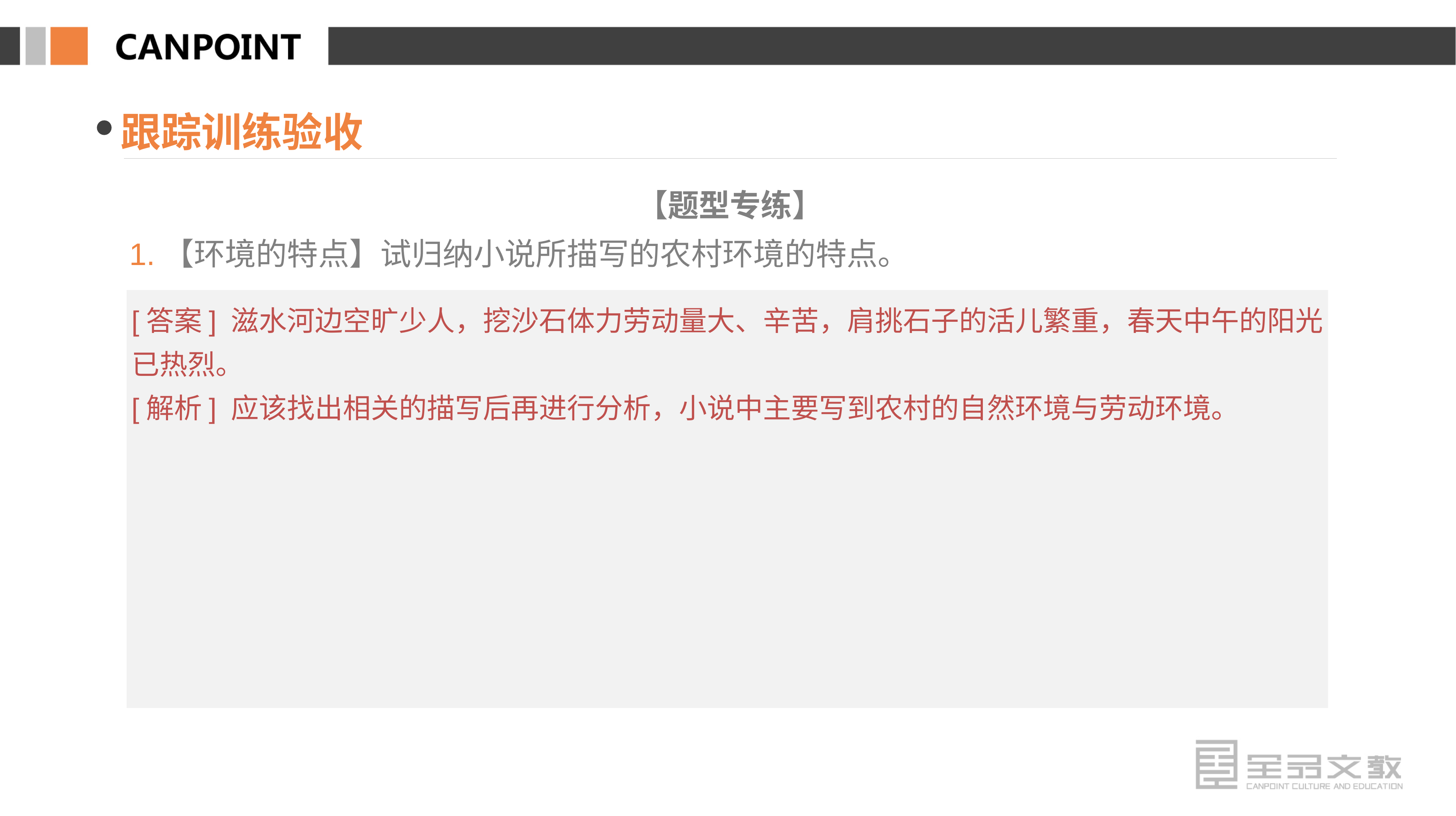

跟踪训练验收

【题型专练】
1.【环境的特点】试归纳小说所描写的农村环境的特点。
[答案] 滋水河边空旷少人，挖沙石体力劳动量大、辛苦，肩挑石子的活儿繁重，春天中午的阳光已热烈。
[解析] 应该找出相关的描写后再进行分析，小说中主要写到农村的自然环境与劳动环境。